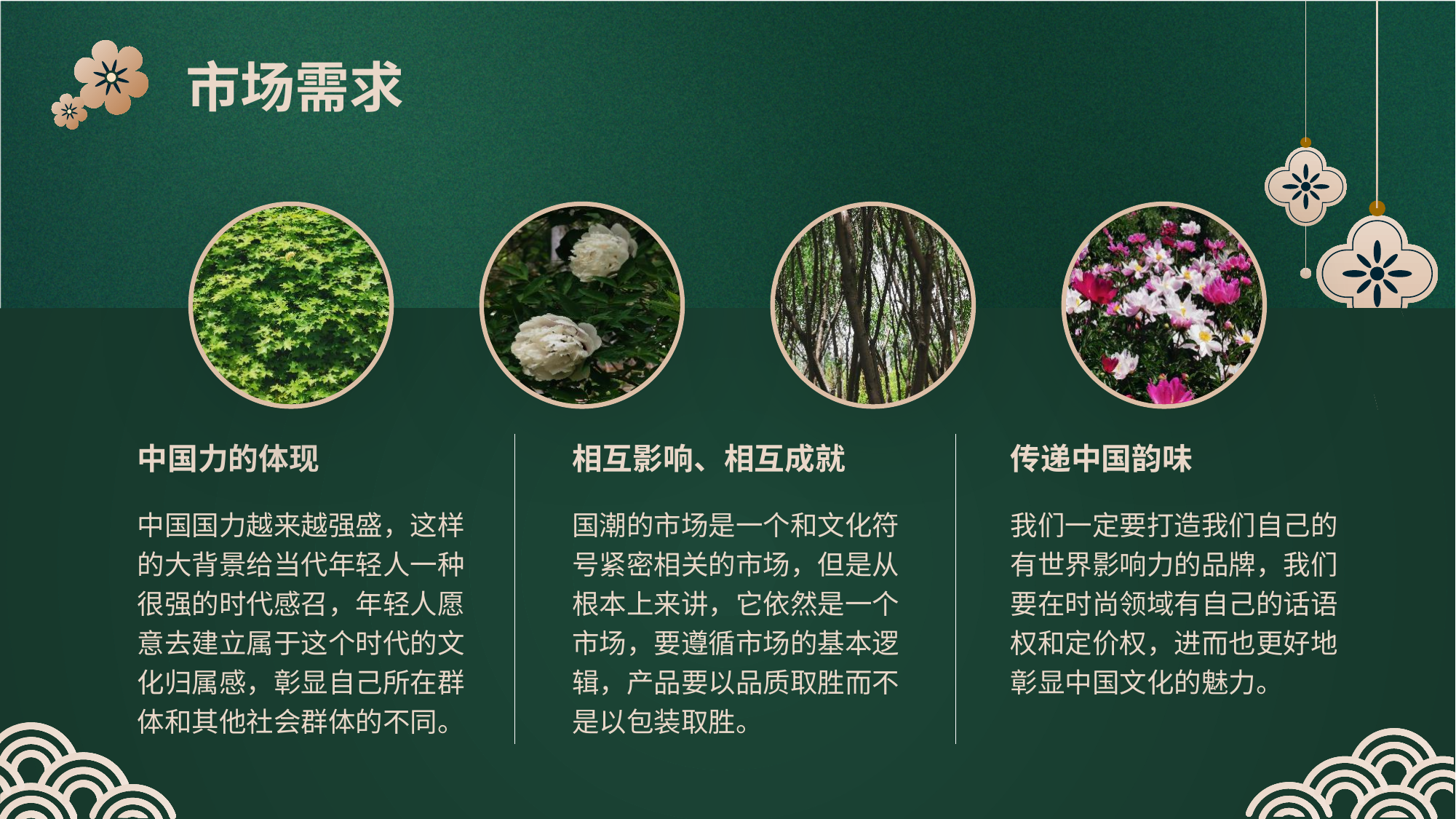

市场需求

中国力的体现
相互影响、相互成就
传递中国韵味
中国国力越来越强盛，这样的大背景给当代年轻人一种很强的时代感召，年轻人愿意去建立属于这个时代的文化归属感，彰显自己所在群体和其他社会群体的不同。
国潮的市场是一个和文化符号紧密相关的市场，但是从根本上来讲，它依然是一个市场，要遵循市场的基本逻辑，产品要以品质取胜而不是以包装取胜。
我们一定要打造我们自己的有世界影响力的品牌，我们要在时尚领域有自己的话语权和定价权，进而也更好地彰显中国文化的魅力。